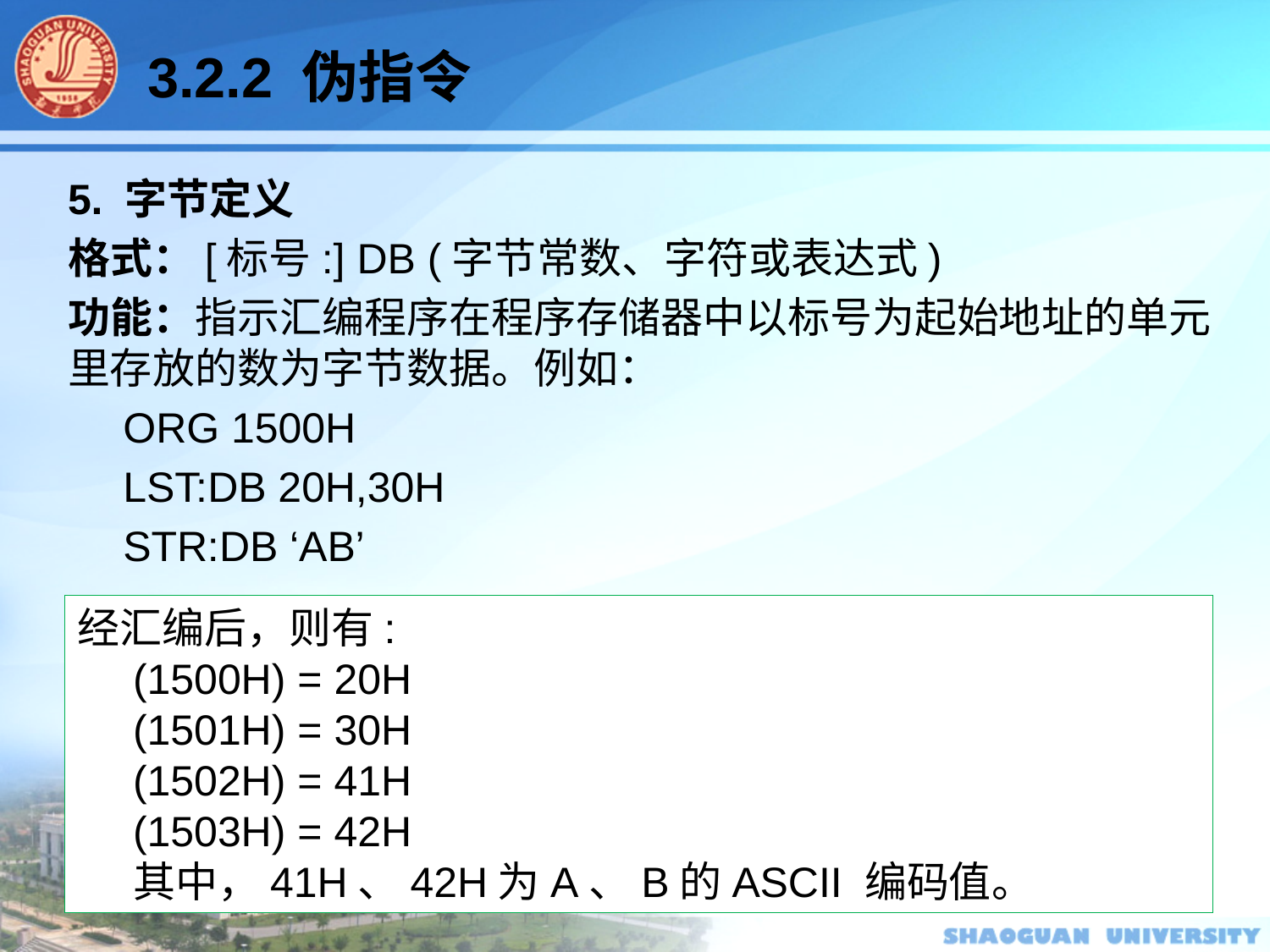

3.2.2 伪指令
5. 字节定义
格式：[标号:] DB (字节常数、字符或表达式)
功能：指示汇编程序在程序存储器中以标号为起始地址的单元里存放的数为字节数据。例如：
ORG 1500H
LST:DB 20H,30H
STR:DB ‘AB’
经汇编后，则有:
(1500H) = 20H
(1501H) = 30H
(1502H) = 41H
(1503H) = 42H
其中，41H、42H为A、B的ASCII 编码值。